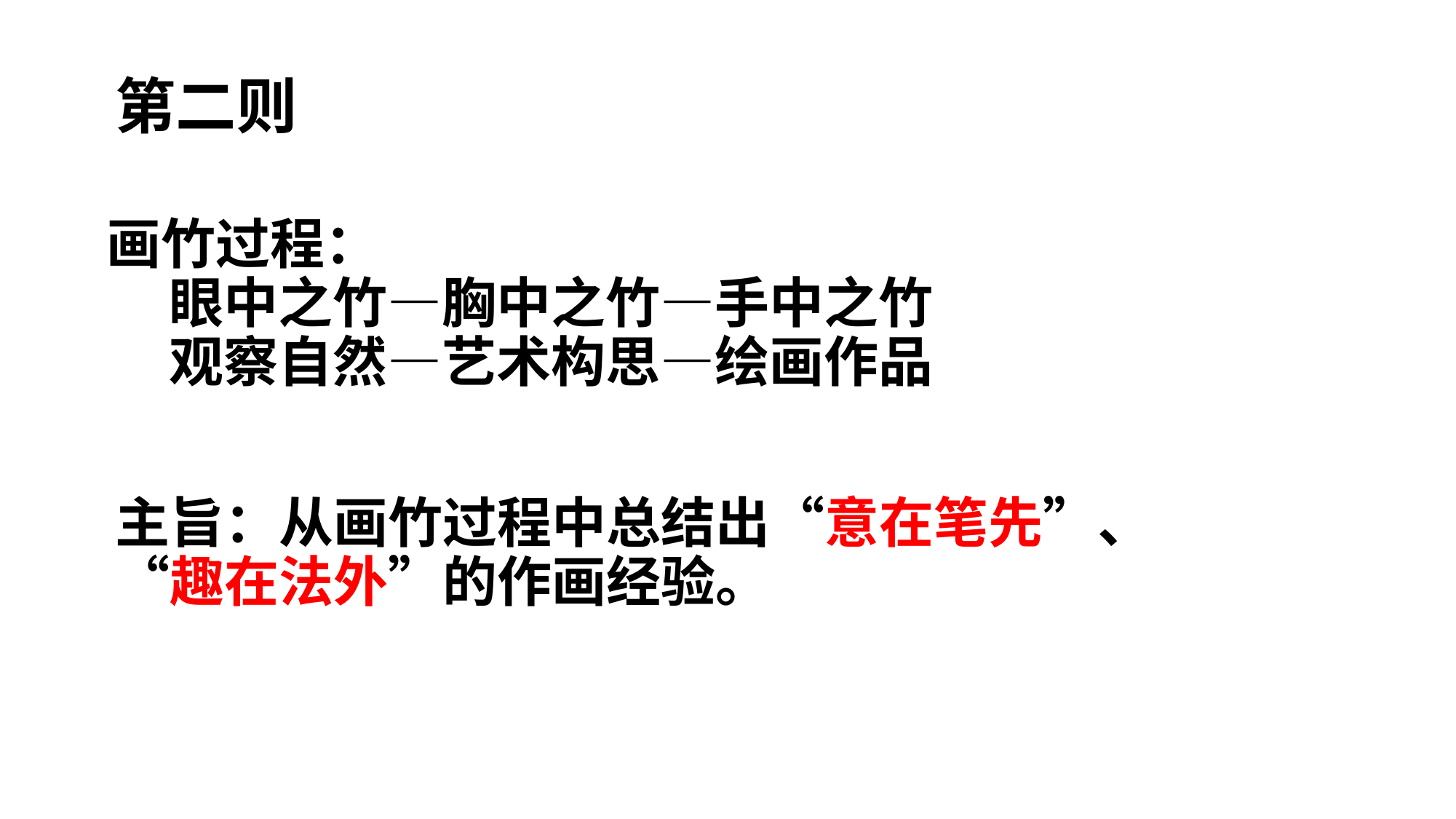

第二则
画竹过程：
    眼中之竹—胸中之竹—手中之竹
    观察自然—艺术构思—绘画作品

主旨：从画竹过程中总结出“意在笔先”、“趣在法外”的作画经验。